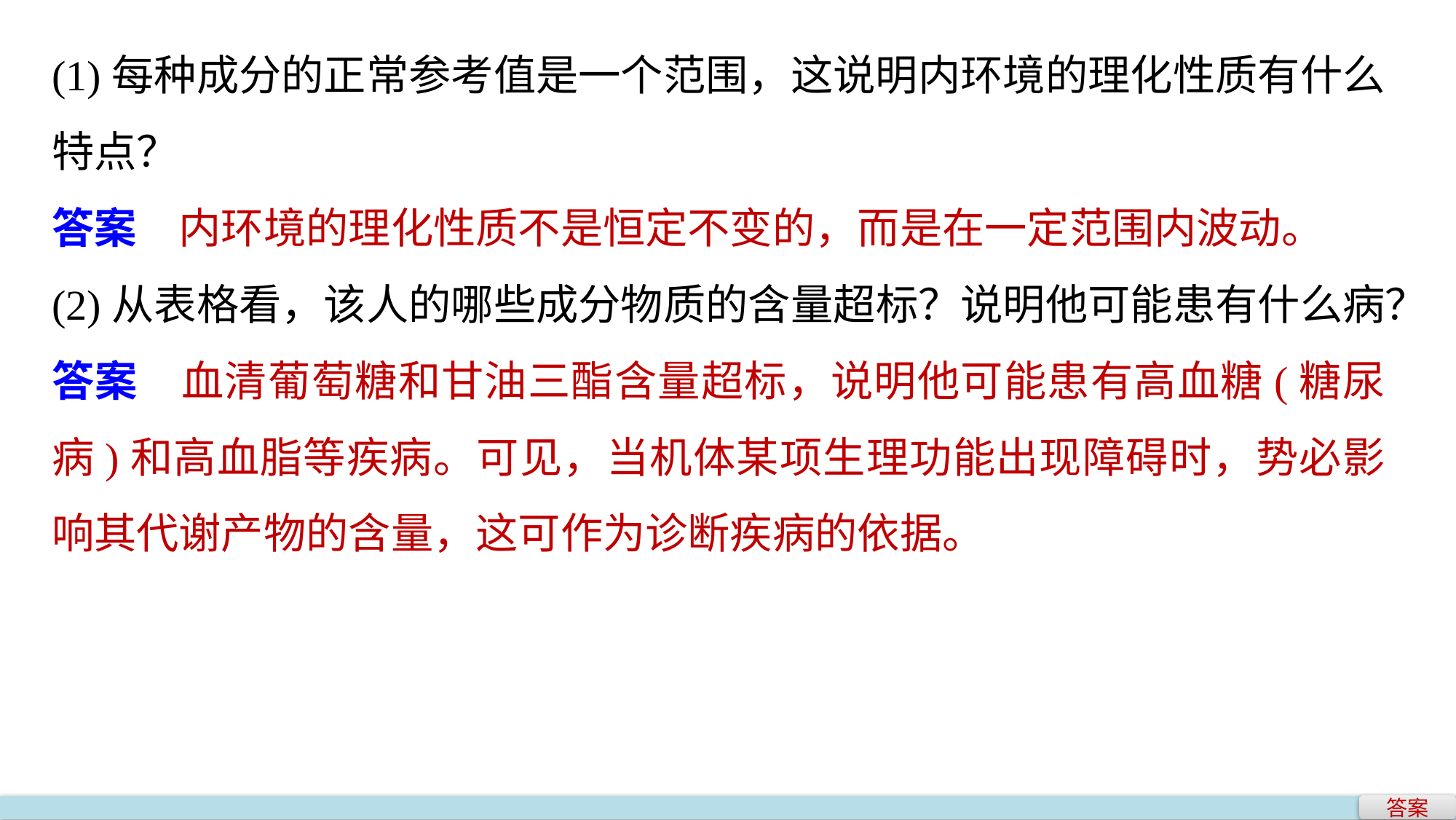

(1)每种成分的正常参考值是一个范围，这说明内环境的理化性质有什么特点？
答案　内环境的理化性质不是恒定不变的，而是在一定范围内波动。
(2)从表格看，该人的哪些成分物质的含量超标？说明他可能患有什么病？
答案　血清葡萄糖和甘油三酯含量超标，说明他可能患有高血糖(糖尿病)和高血脂等疾病。可见，当机体某项生理功能出现障碍时，势必影响其代谢产物的含量，这可作为诊断疾病的依据。
答案